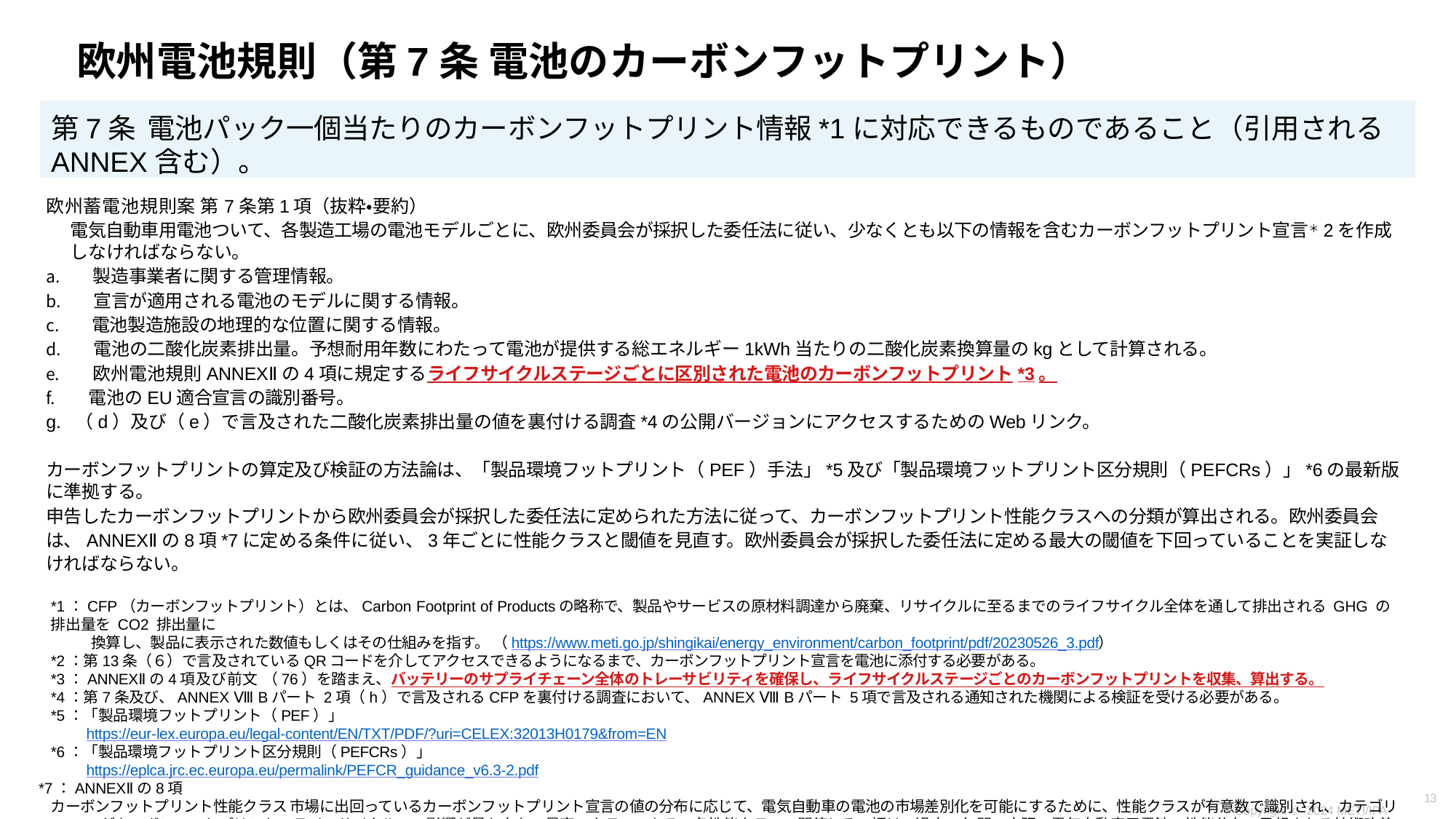

# 欧州電池規則（第7条 電池のカーボンフットプリント）
第7条  電池パック一個当たりのカーボンフットプリント情報*1に対応できるものであること（引用されるANNEX含む）。
欧州蓄電池規則案 第7条第1項（抜粋・要約）
電気自動車用電池ついて、各製造工場の電池モデルごとに、欧州委員会が採択した委任法に従い、少なくとも以下の情報を含むカーボンフットプリント宣言＊2を作成しなければならない。
製造事業者に関する管理情報。
宣言が適用される電池のモデルに関する情報。
電池製造施設の地理的な位置に関する情報。
電池の二酸化炭素排出量。予想耐用年数にわたって電池が提供する総エネルギー1kWh当たりの二酸化炭素換算量のkgとして計算される。
欧州電池規則ANNEXⅡの4項に規定するライフサイクルステージごとに区別された電池のカーボンフットプリント*3。
電池のEU適合宣言の識別番号。
g.  （d）及び（e）で言及された二酸化炭素排出量の値を裏付ける調査*4の公開バージョンにアクセスするためのWebリンク。
カーボンフットプリントの算定及び検証の方法論は、「製品環境フットプリント（PEF）手法」*5及び「製品環境フットプリント区分規則（PEFCRs）」*6の最新版に準拠する。
申告したカーボンフットプリントから欧州委員会が採択した委任法に定められた方法に従って、カーボンフットプリント性能クラスへの分類が算出される。欧州委員会は、ANNEXⅡの8項*7に定める条件に従い、3年ごとに性能クラスと閾値を見直す。欧州委員会が採択した委任法に定める最大の閾値を下回っていることを実証しなければならない。

*1：CFP（カーボンフットプリント）とは、Carbon Footprint of Productsの略称で、製品やサービスの原材料調達から廃棄、リサイクルに至るまでのライフサイクル全体を通して排出される GHG の排出量を CO2 排出量に
換算し、製品に表示された数値もしくはその仕組みを指す。 （https://www.meti.go.jp/shingikai/energy_environment/carbon_footprint/pdf/20230526_3.pdf）
*2：第13条（６）で言及されているQRコードを介してアクセスできるようになるまで、カーボンフットプリント宣言を電池に添付する必要がある。
*3：ANNEXⅡの4項及び前文 （76）を踏まえ、バッテリーのサプライチェーン全体のトレーサビリティを確保し、ライフサイクルステージごとのカーボンフットプリントを収集、算出する。
*4：第7条及び、ANNEX Ⅷ Bパート 2項（h）で言及されるCFPを裏付ける調査において、ANNEX Ⅷ Bパート 5項で言及される通知された機関による検証を受ける必要がある。
*5：「製品環境フットプリント（PEF）」
https://eur-lex.europa.eu/legal-content/EN/TXT/PDF/?uri=CELEX:32013H0179&from=EN
*6：「製品環境フットプリント区分規則（PEFCRs）」 https://eplca.jrc.ec.europa.eu/permalink/PEFCR_guidance_v6.3-2.pdf
*7：ANNEXⅡの8項
カーボンフットプリント性能クラス 市場に出回っているカーボンフットプリント宣言の値の分布に応じて、電気自動車の電池の市場差別化を可能にするために、性能クラスが有意数で識別され、カテゴリAがカーボンフットプリントのライフサイクルへの影響が最も少ない最高のクラスである。各性能クラスの閾値とその幅は、過去3年間の市販の電気自動車用電池の性能分布、予想される技術改善、その他の技術的要因に基づいて特定される予定である。
13
Copyright © 2024 METI/IPA